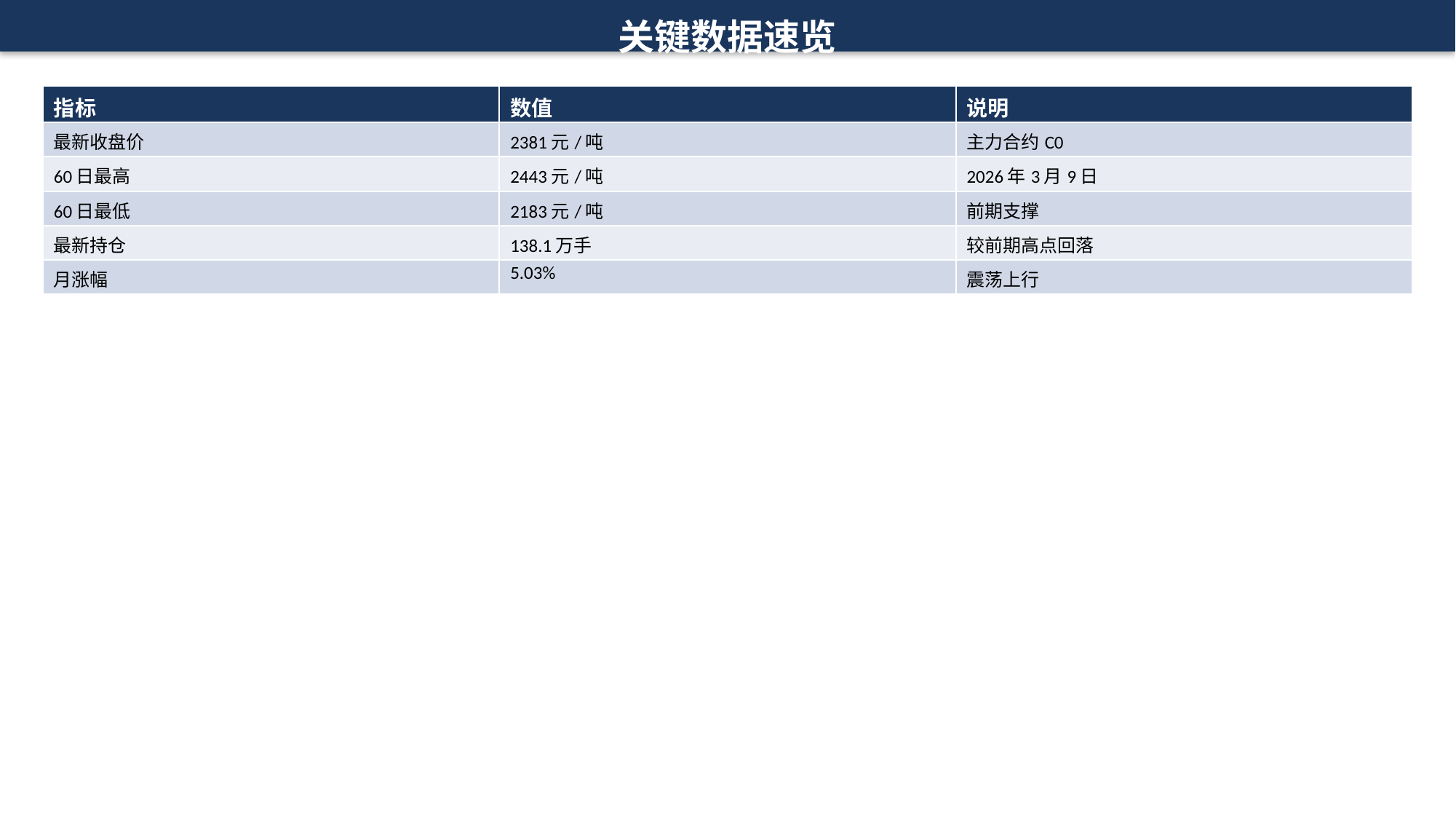

关键数据速览
| 指标 | 数值 | 说明 |
| --- | --- | --- |
| 最新收盘价 | 2381元/吨 | 主力合约C0 |
| 60日最高 | 2443元/吨 | 2026年3月9日 |
| 60日最低 | 2183元/吨 | 前期支撑 |
| 最新持仓 | 138.1万手 | 较前期高点回落 |
| 月涨幅 | 5.03% | 震荡上行 |